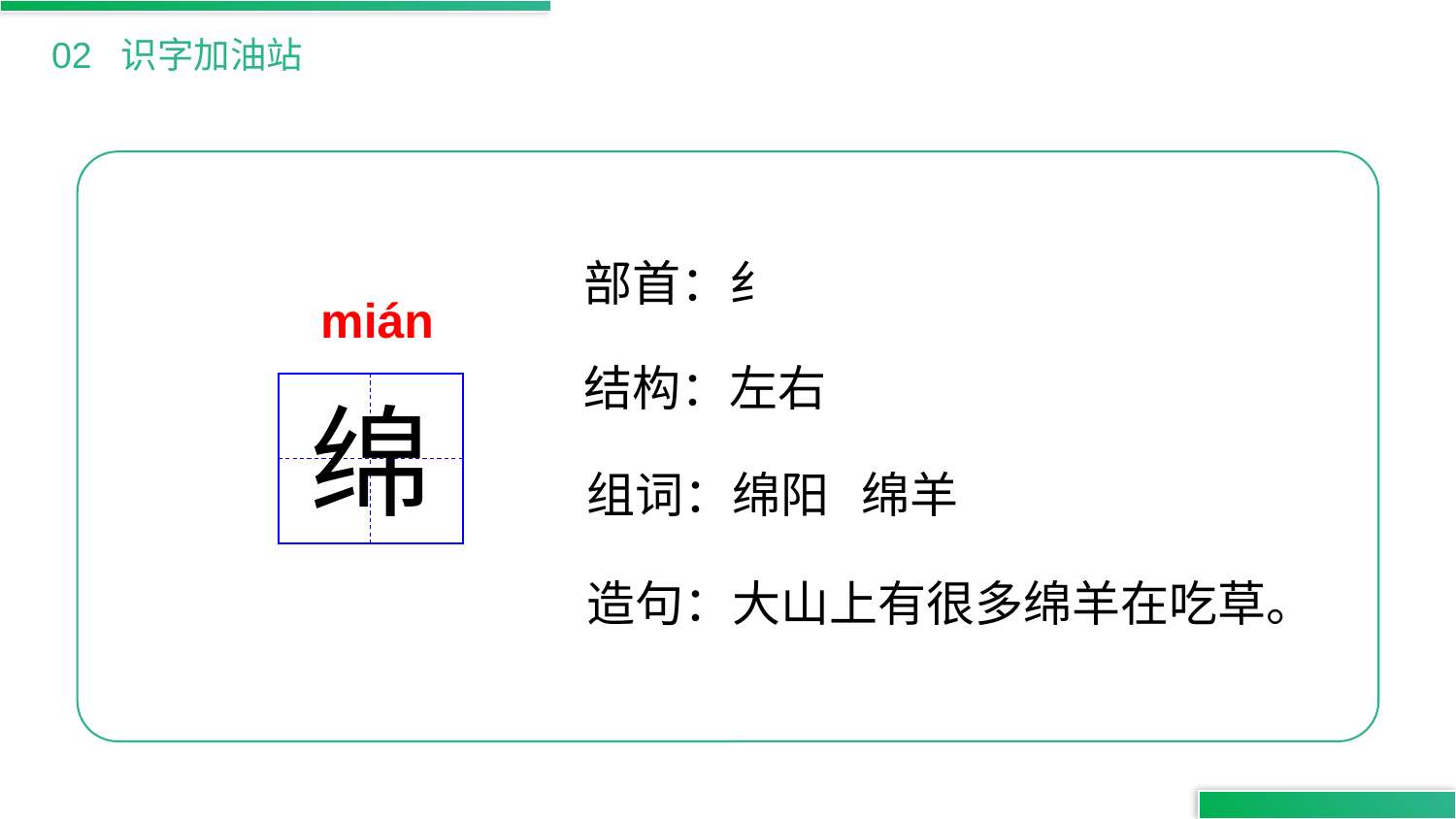

02  识字加油站
部首：纟
 mián
结构：左右

绵
组词：绵阳   绵羊
造句：大山上有很多绵羊在吃草。